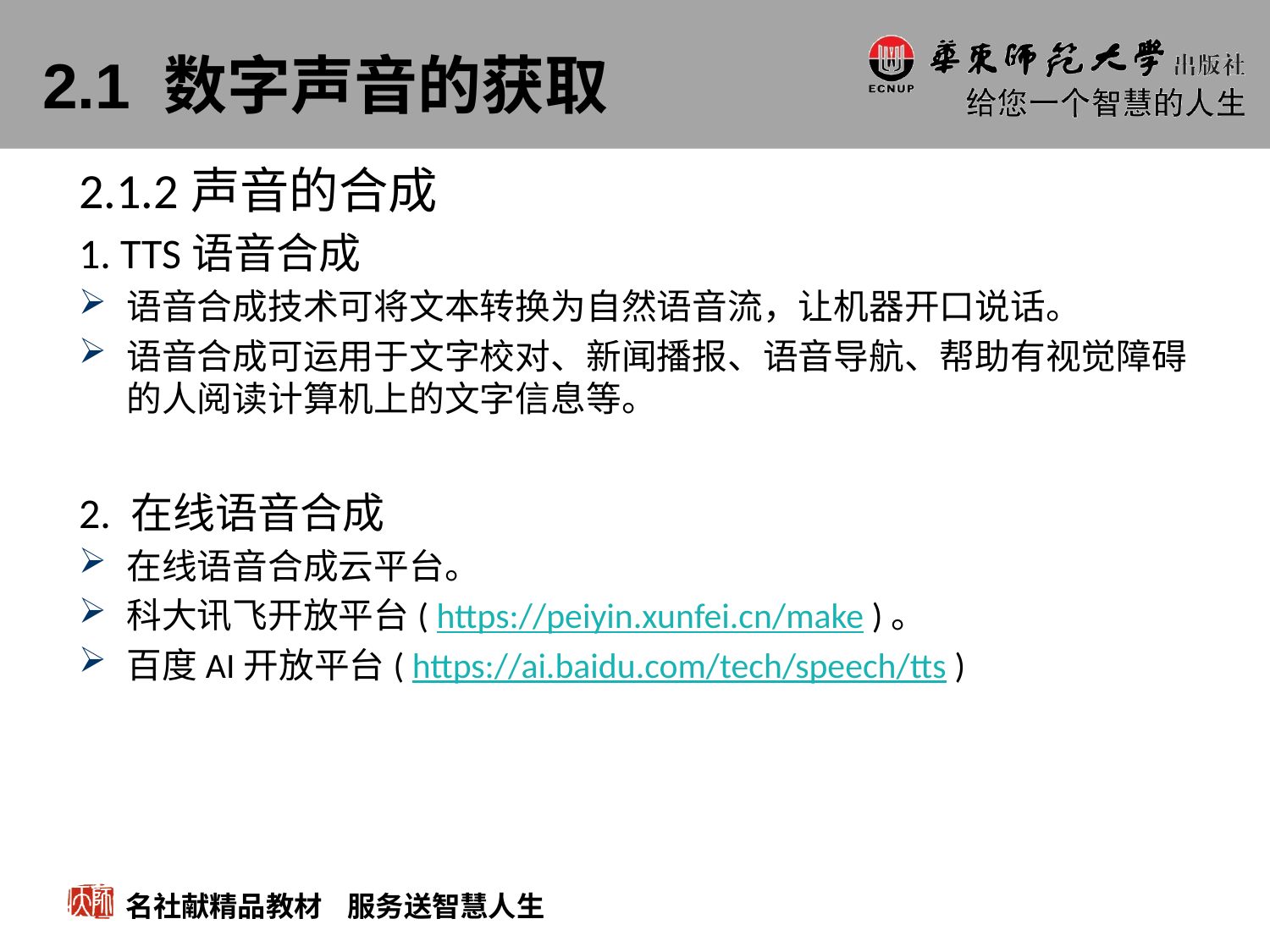

# 2.1 数字声音的获取
2.1.2声音的合成
1. TTS语音合成
语音合成技术可将文本转换为自然语音流，让机器开口说话。
语音合成可运用于文字校对、新闻播报、语音导航、帮助有视觉障碍的人阅读计算机上的文字信息等。

2. 在线语音合成
在线语音合成云平台。
科大讯飞开放平台( https://peiyin.xunfei.cn/make )。
百度AI开放平台( https://ai.baidu.com/tech/speech/tts )